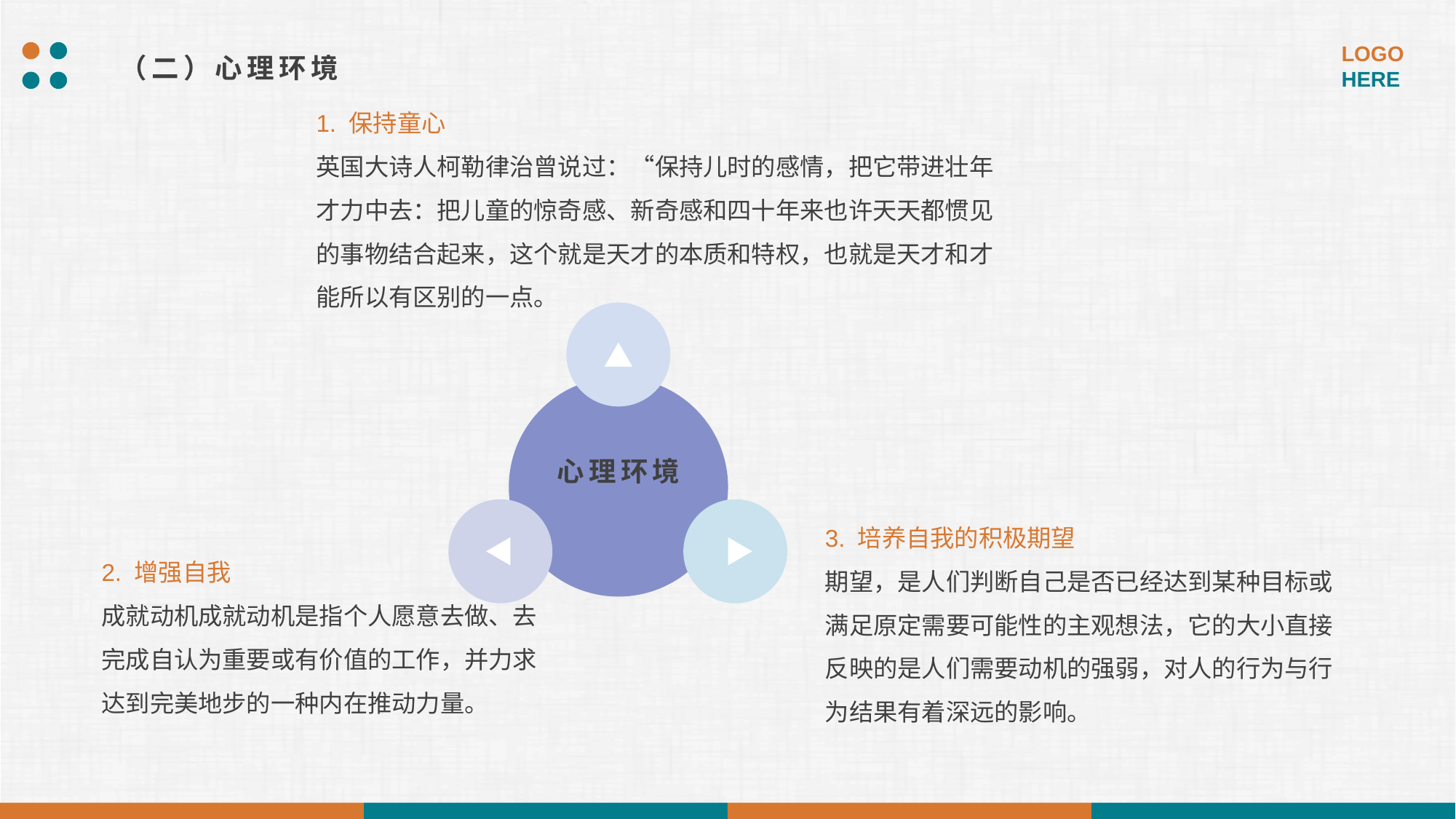

（二）心理环境
1. 保持童心
英国大诗人柯勒律治曾说过：“保持儿时的感情，把它带进壮年才力中去：把儿童的惊奇感、新奇感和四十年来也许天天都惯见的事物结合起来，这个就是天才的本质和特权，也就是天才和才能所以有区别的一点。

心理环境

3. 培养自我的积极期望
期望，是人们判断自己是否已经达到某种目标或满足原定需要可能性的主观想法，它的大小直接反映的是人们需要动机的强弱，对人的行为与行为结果有着深远的影响。
2. 增强自我
成就动机成就动机是指个人愿意去做、去完成自认为重要或有价值的工作，并力求达到完美地步的一种内在推动力量。